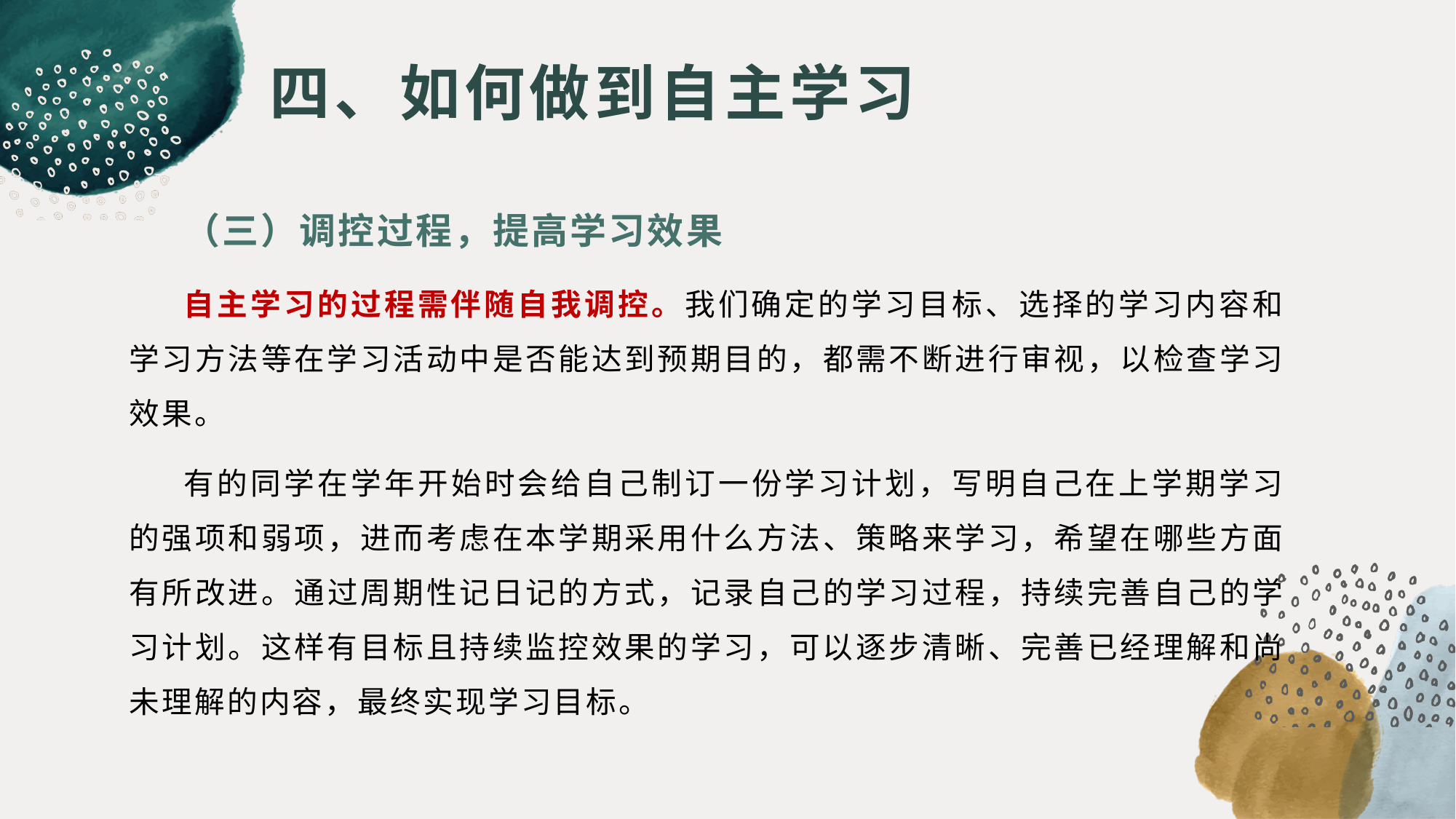

# 四、如何做到自主学习
（三）调控过程，提高学习效果
自主学习的过程需伴随自我调控。我们确定的学习目标、选择的学习内容和学习方法等在学习活动中是否能达到预期目的，都需不断进行审视，以检查学习效果。
有的同学在学年开始时会给自己制订一份学习计划，写明自己在上学期学习的强项和弱项，进而考虑在本学期采用什么方法、策略来学习，希望在哪些方面有所改进。通过周期性记日记的方式，记录自己的学习过程，持续完善自己的学习计划。这样有目标且持续监控效果的学习，可以逐步清晰、完善已经理解和尚未理解的内容，最终实现学习目标。